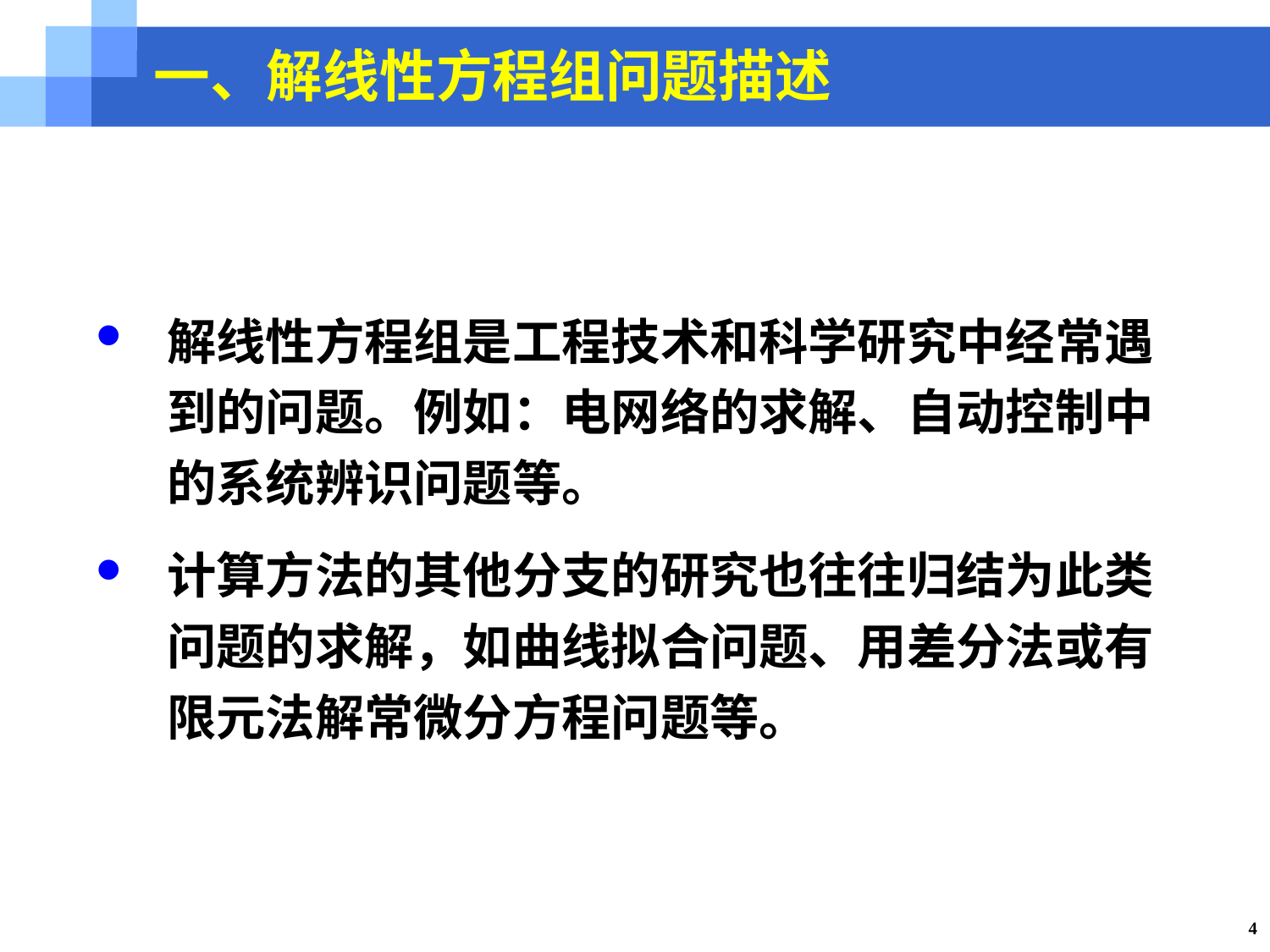

一、解线性方程组问题描述
解线性方程组是工程技术和科学研究中经常遇到的问题。例如：电网络的求解、自动控制中的系统辨识问题等。
计算方法的其他分支的研究也往往归结为此类问题的求解，如曲线拟合问题、用差分法或有限元法解常微分方程问题等。
4